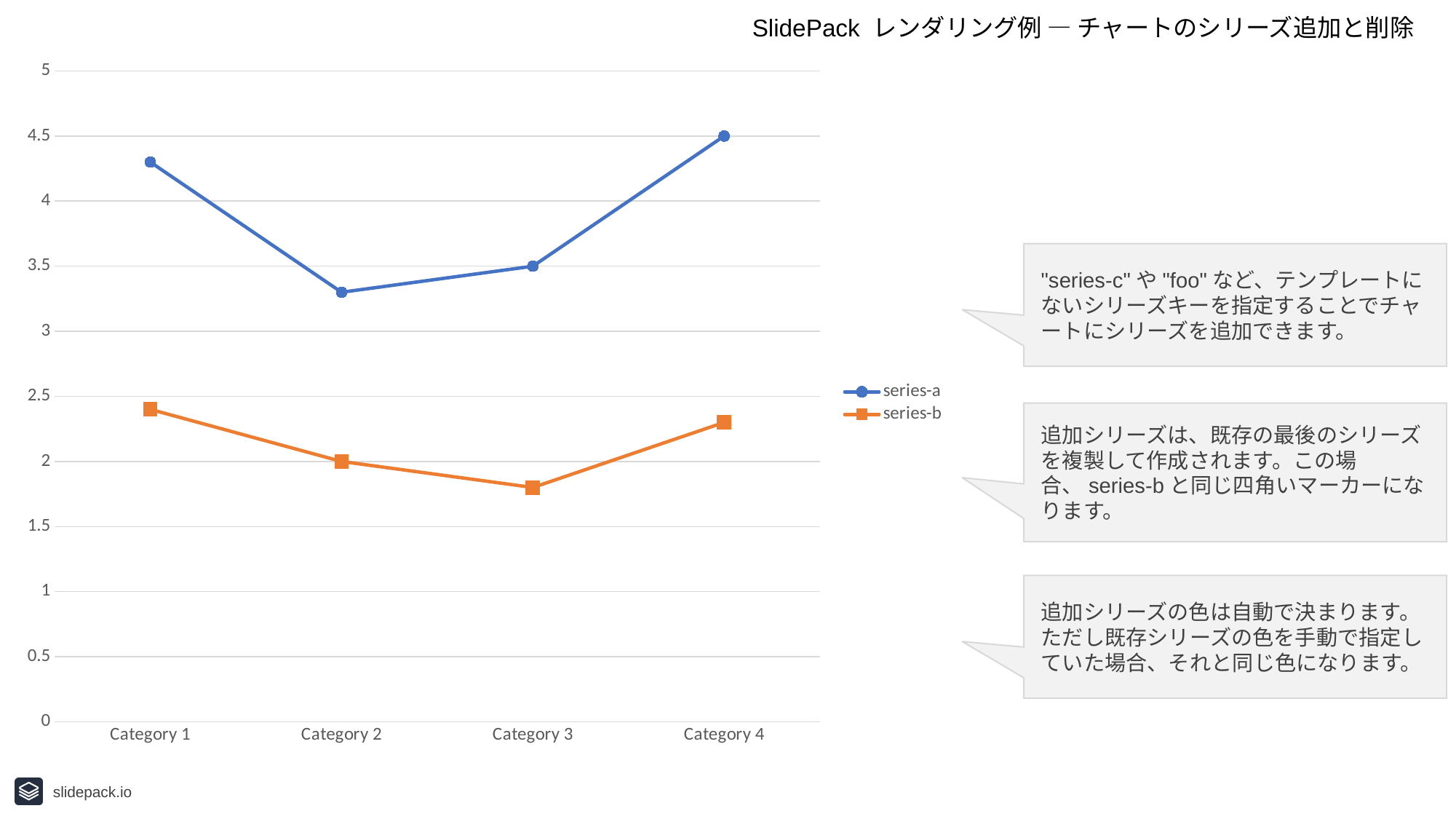

SlidePack レンダリング例 ― チャートのシリーズ追加と削除

### Chart

| Category | series-a | series-b |
|---|---|---|
| Category 1 | 4.3 | 2.4 |
| Category 2 | 3.3 | 2.0 |
| Category 3 | 3.5 | 1.8 |
| Category 4 | 4.5 | 2.3 |
"series-c"や"foo"など、テンプレートにないシリーズキーを指定することでチャートにシリーズを追加できます。
追加シリーズは、既存の最後のシリーズを複製して作成されます。この場合、series-bと同じ四角いマーカーになります。
追加シリーズの色は自動で決まります。ただし既存シリーズの色を手動で指定していた場合、それと同じ色になります。